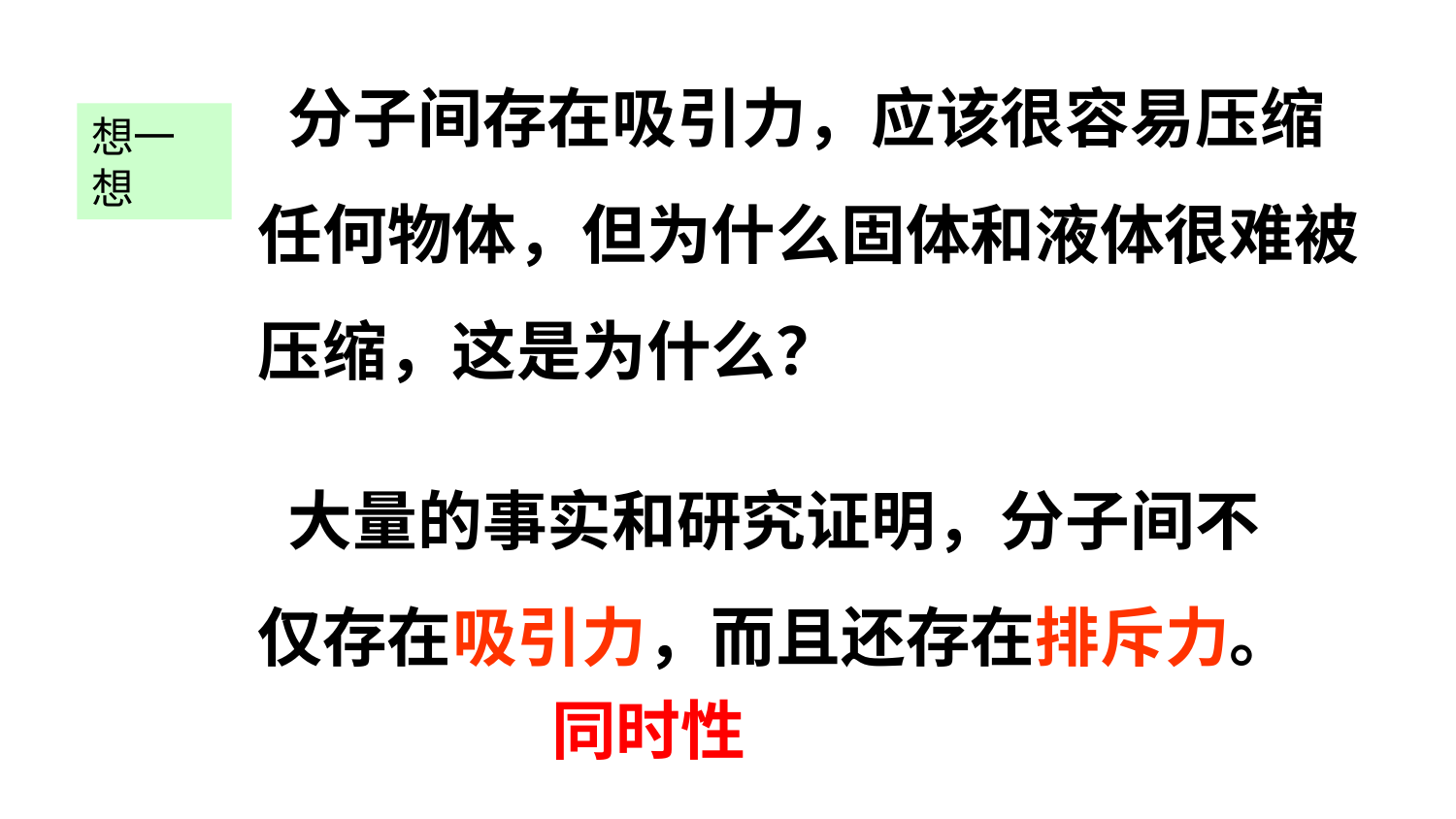

分子间存在吸引力，应该很容易压缩任何物体，但为什么固体和液体很难被压缩，这是为什么？
想一想
 大量的事实和研究证明，分子间不仅存在吸引力，而且还存在排斥力。
同时性